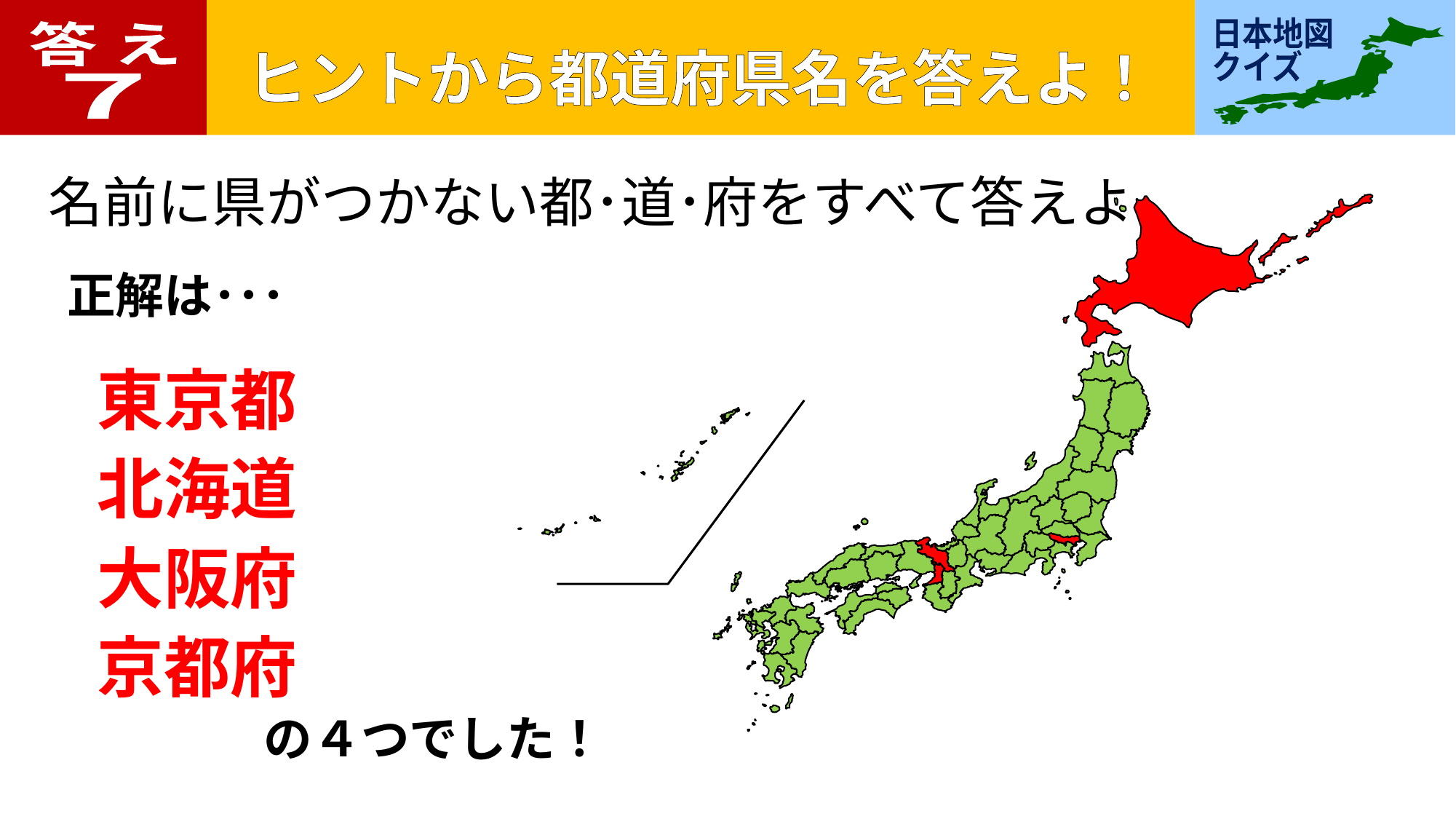

答 え
７
名前に県がつかない都･道･府をすべて答えよ

正解は･･･
東京都
北海道
大阪府
京都府
の４つでした！